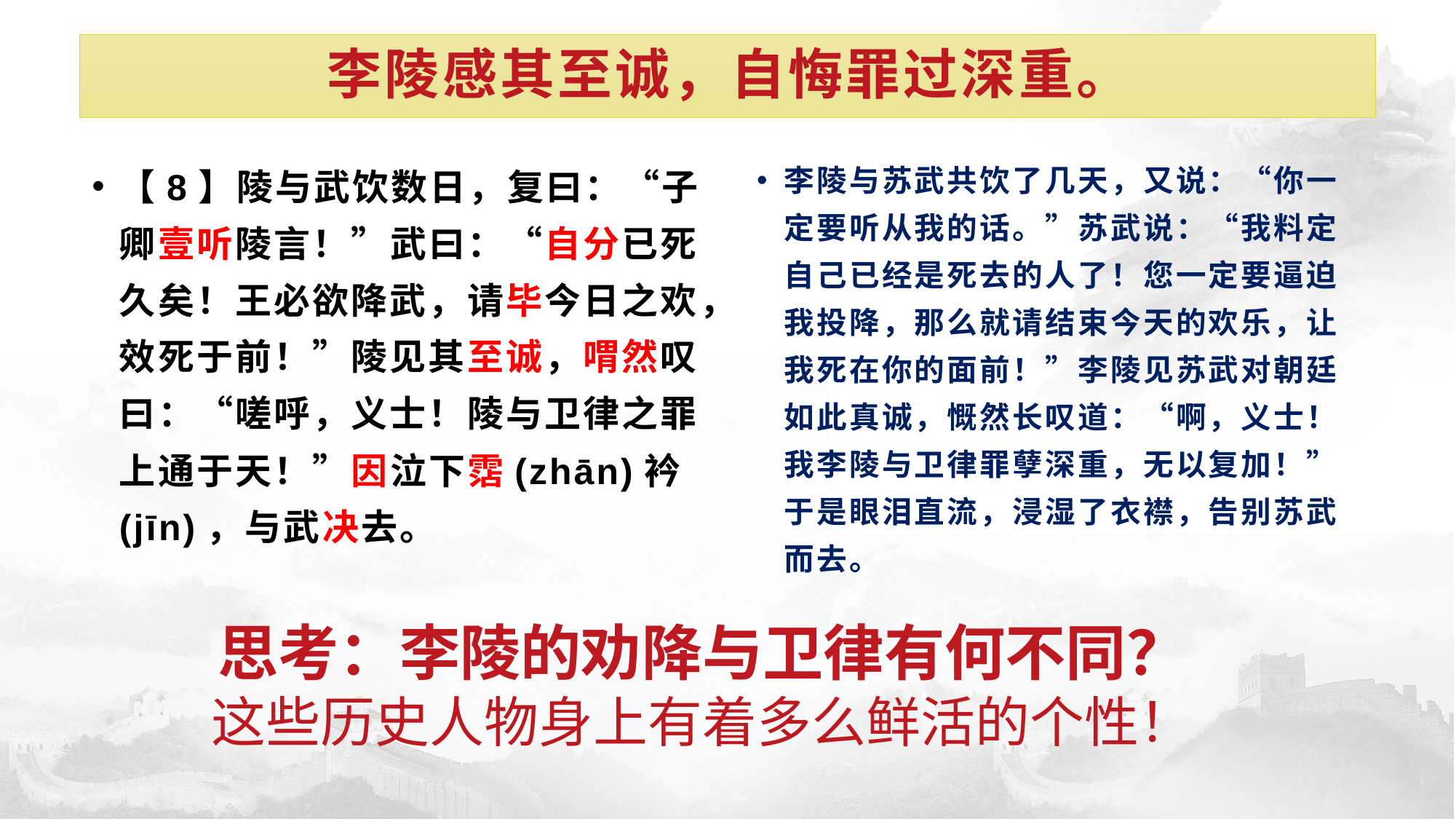

# 李陵感其至诚，自悔罪过深重。
【8】陵与武饮数日，复曰：“子卿壹听陵言！”武曰：“自分已死久矣！王必欲降武，请毕今日之欢，效死于前！”陵见其至诚，喟然叹曰：“嗟呼，义士！陵与卫律之罪上通于天！”因泣下霑(zhān)衿(jīn)，与武决去。
李陵与苏武共饮了几天，又说：“你一定要听从我的话。”苏武说：“我料定自己已经是死去的人了！您一定要逼迫我投降，那么就请结束今天的欢乐，让我死在你的面前！”李陵见苏武对朝廷如此真诚，慨然长叹道：“啊，义士！我李陵与卫律罪孽深重，无以复加！”于是眼泪直流，浸湿了衣襟，告别苏武而去。
思考：李陵的劝降与卫律有何不同？
这些历史人物身上有着多么鲜活的个性！